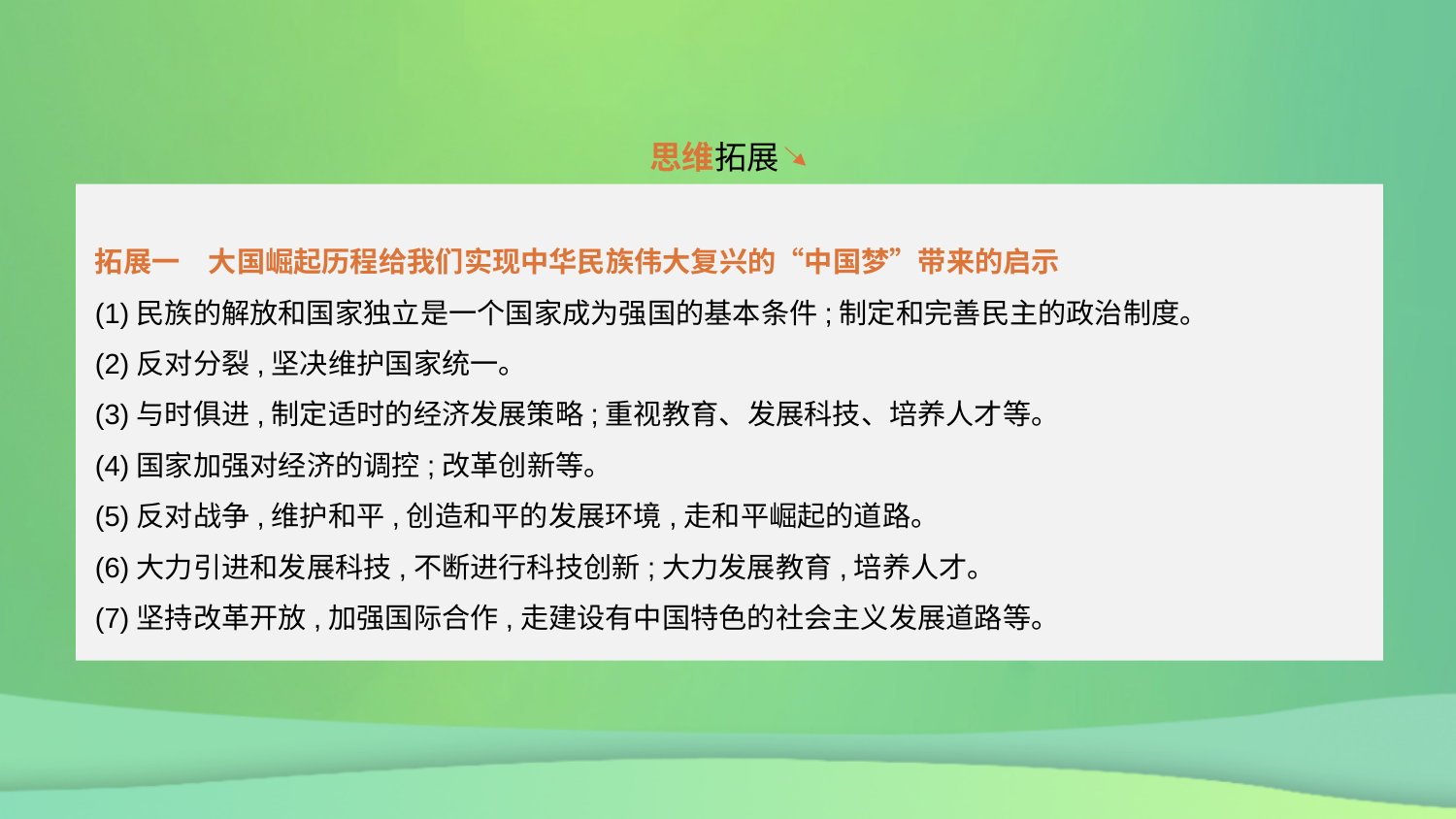

思维拓展

拓展一　大国崛起历程给我们实现中华民族伟大复兴的“中国梦”带来的启示
(1)民族的解放和国家独立是一个国家成为强国的基本条件;制定和完善民主的政治制度。
(2)反对分裂,坚决维护国家统一。
(3)与时俱进,制定适时的经济发展策略;重视教育、发展科技、培养人才等。
(4)国家加强对经济的调控;改革创新等。
(5)反对战争,维护和平,创造和平的发展环境,走和平崛起的道路。
(6)大力引进和发展科技,不断进行科技创新;大力发展教育,培养人才。
(7)坚持改革开放,加强国际合作,走建设有中国特色的社会主义发展道路等。